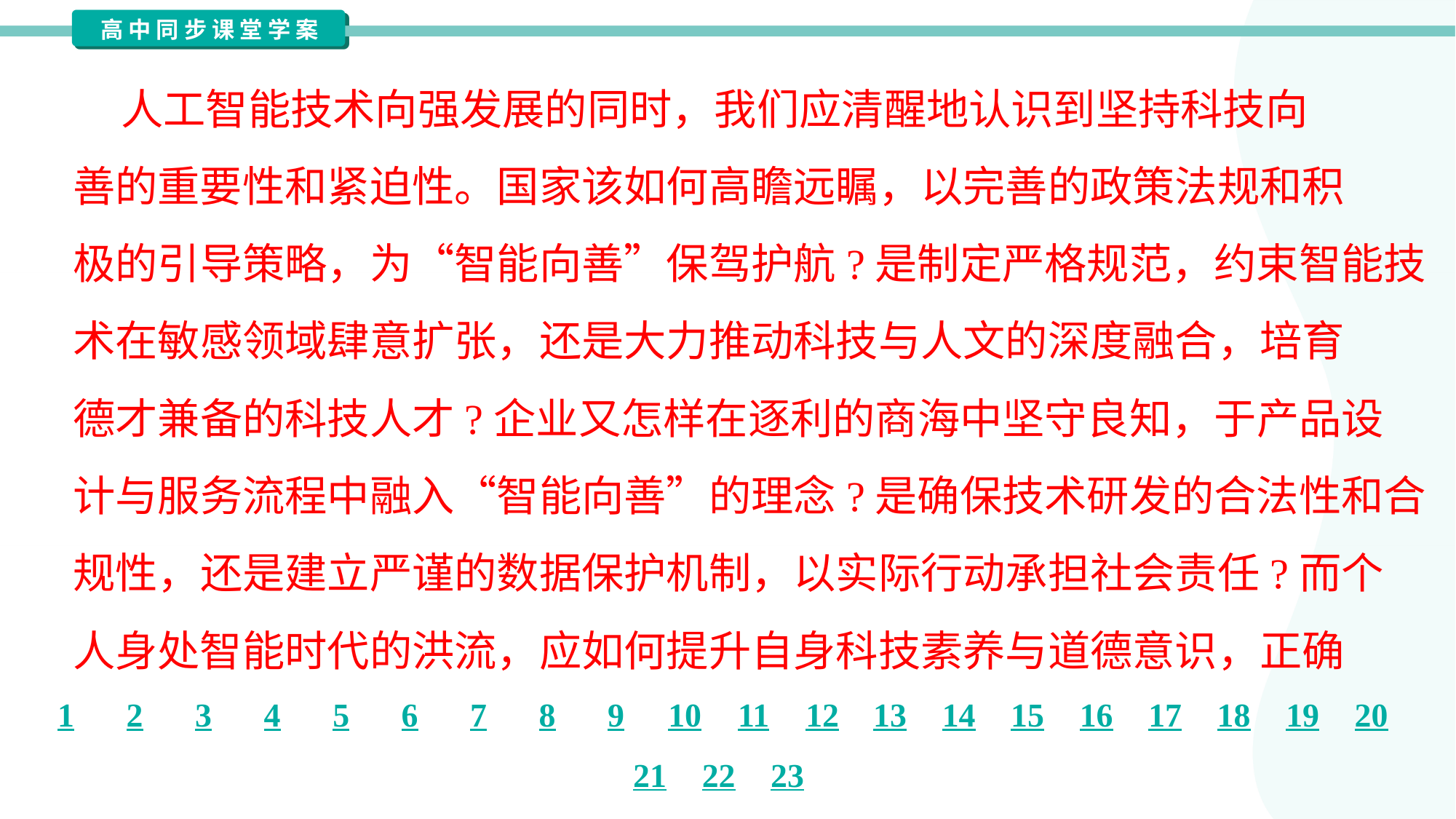

人工智能技术向强发展的同时，我们应清醒地认识到坚持科技向
善的重要性和紧迫性。国家该如何高瞻远瞩，以完善的政策法规和积
极的引导策略，为“智能向善”保驾护航?是制定严格规范，约束智能技
术在敏感领域肆意扩张，还是大力推动科技与人文的深度融合，培育
德才兼备的科技人才?企业又怎样在逐利的商海中坚守良知，于产品设
计与服务流程中融入“智能向善”的理念?是确保技术研发的合法性和合
规性，还是建立严谨的数据保护机制，以实际行动承担社会责任?而个
人身处智能时代的洪流，应如何提升自身科技素养与道德意识，正确